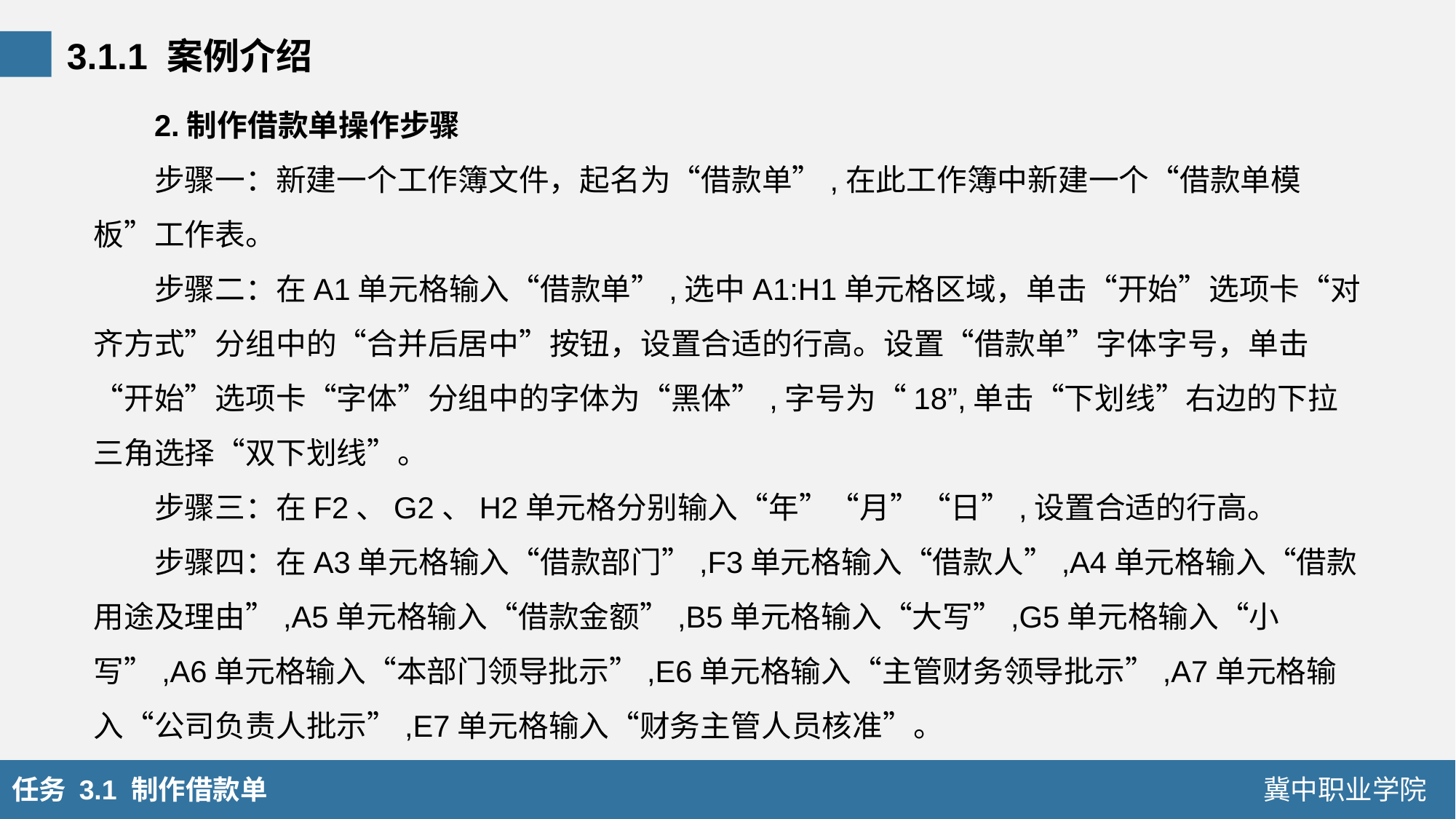

3.1.1 案例介绍
2.制作借款单操作步骤
步骤一：新建一个工作簿文件，起名为“借款单”,在此工作簿中新建一个“借款单模板”工作表。
步骤二：在A1单元格输入“借款单”,选中A1:H1单元格区域，单击“开始”选项卡“对齐方式”分组中的“合并后居中”按钮，设置合适的行高。设置“借款单”字体字号，单击“开始”选项卡“字体”分组中的字体为“黑体”,字号为“18”,单击“下划线”右边的下拉三角选择“双下划线”。
步骤三：在F2、G2、H2单元格分别输入“年”“月”“日”,设置合适的行高。
步骤四：在A3单元格输入“借款部门”,F3单元格输入“借款人”,A4单元格输入“借款用途及理由”,A5单元格输入“借款金额”,B5单元格输入“大写”,G5单元格输入“小写”,A6单元格输入“本部门领导批示”,E6单元格输入“主管财务领导批示”,A7单元格输入“公司负责人批示”,E7单元格输入“财务主管人员核准”。

任务 3.1 制作借款单
冀中职业学院